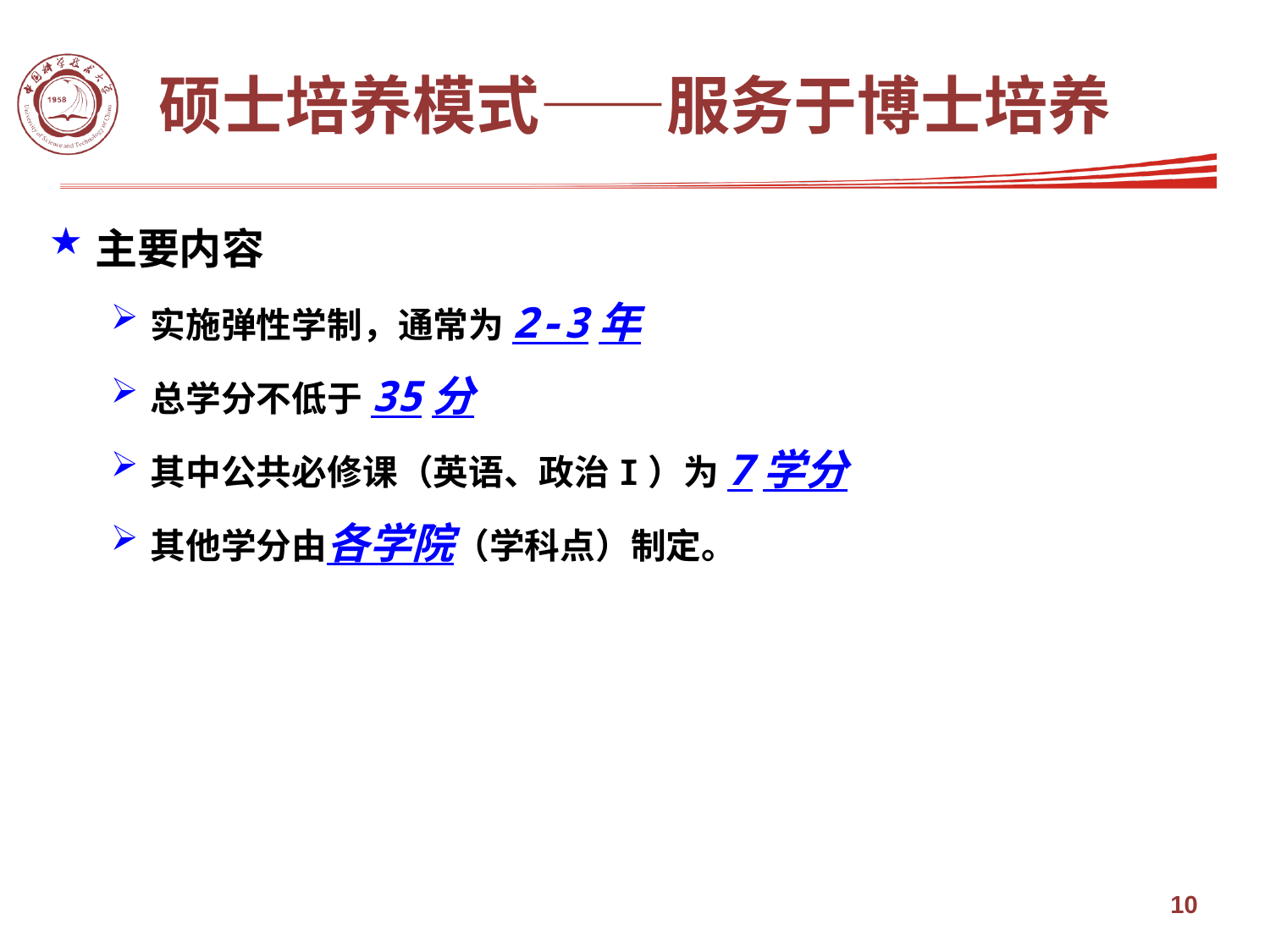

硕士培养模式——服务于博士培养
主要内容
实施弹性学制，通常为2-3年
总学分不低于35分
其中公共必修课（英语、政治I）为7学分
其他学分由各学院（学科点）制定。